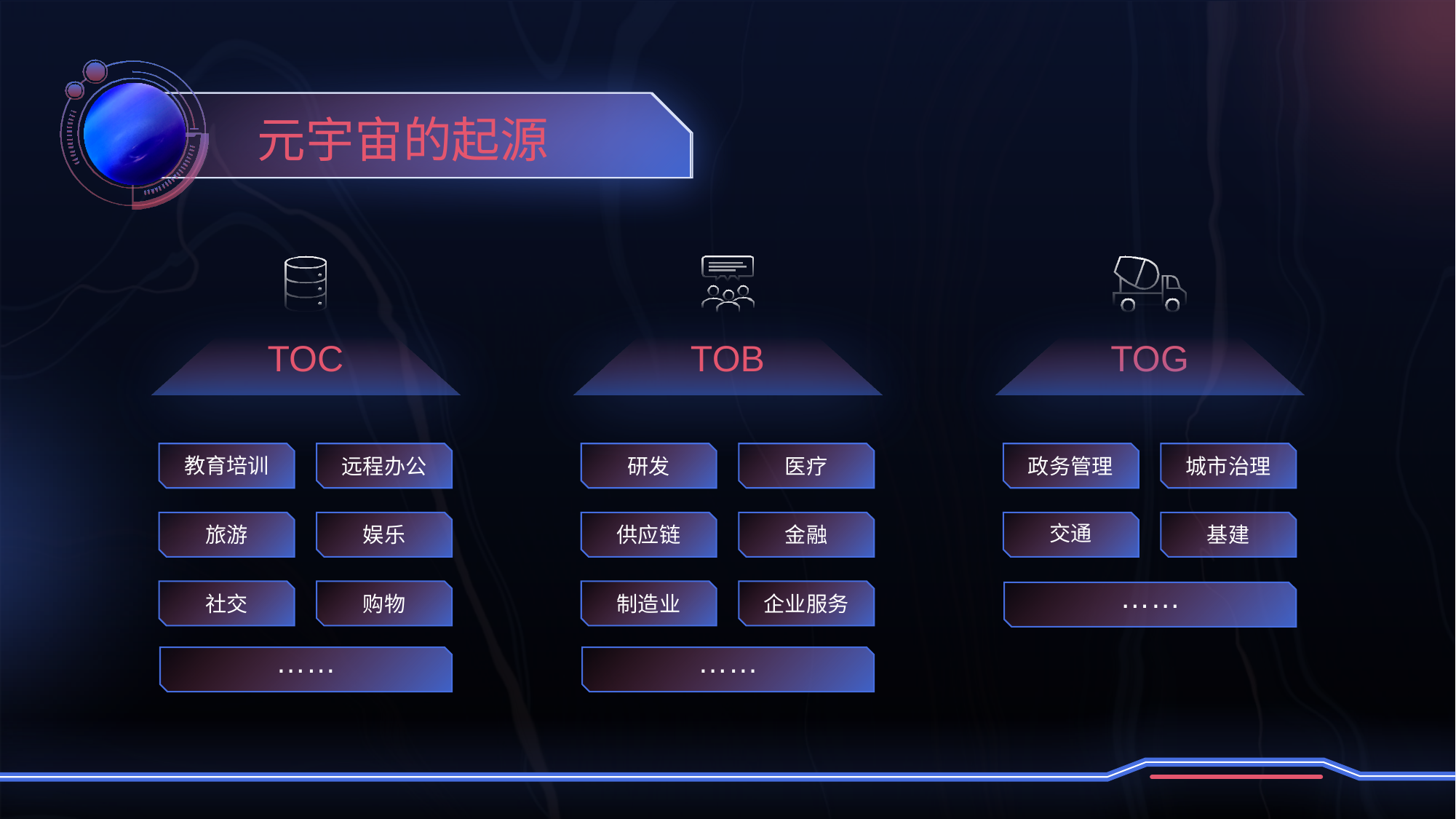

元宇宙的起源

TOC
TOB
TOG

教育培训
远程办公
研发
医疗
政务管理
城市治理

交通
旅游
娱乐
供应链
金融
基建
……

社交
购物
制造业
企业服务
……
……